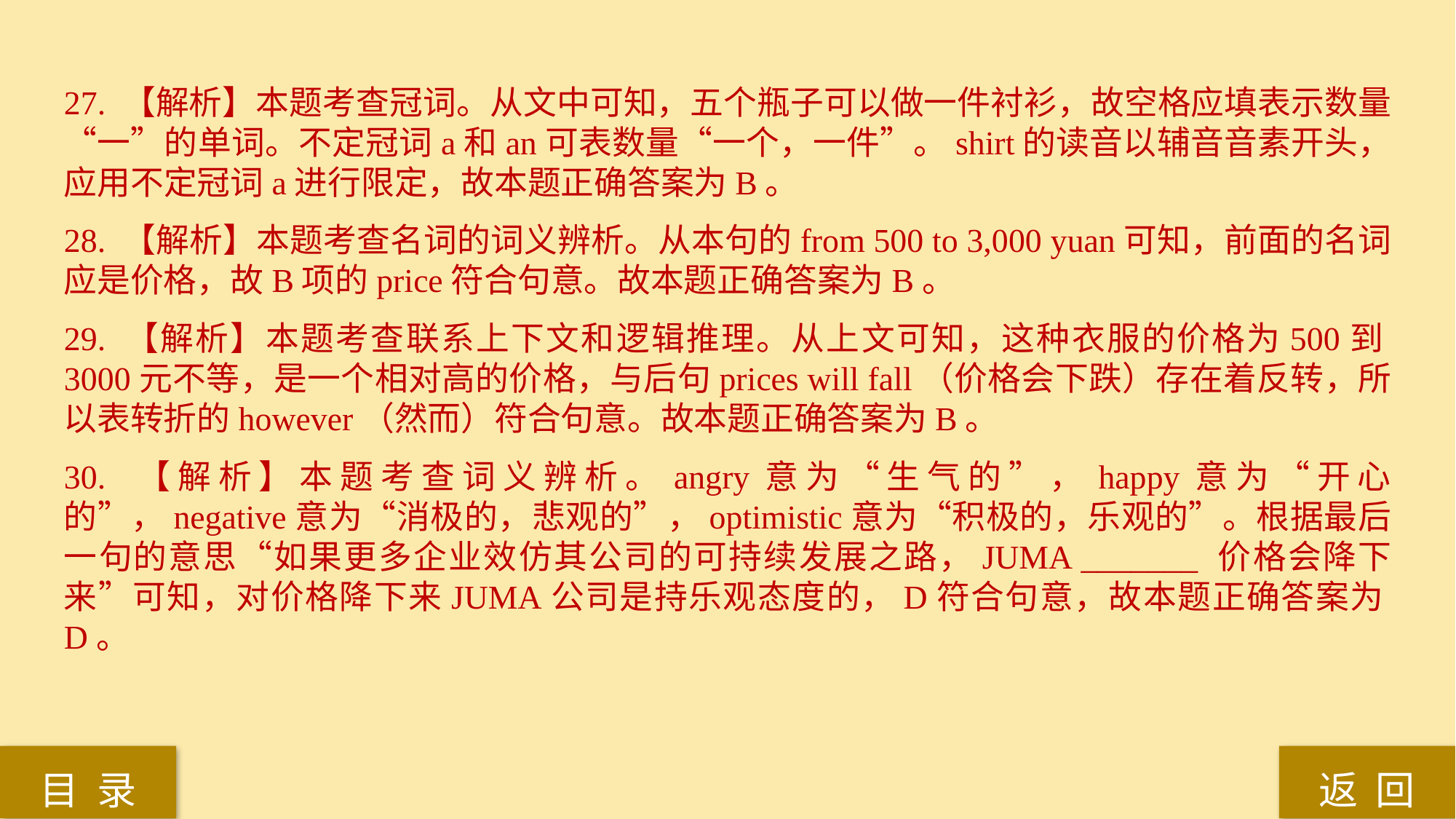

27. 【解析】本题考查冠词。从文中可知，五个瓶子可以做一件衬衫，故空格应填表示数量“一”的单词。不定冠词a和an可表数量“一个，一件”。shirt的读音以辅音音素开头，应用不定冠词a进行限定，故本题正确答案为B。
28. 【解析】本题考查名词的词义辨析。从本句的from 500 to 3,000 yuan可知，前面的名词应是价格，故B项的price符合句意。故本题正确答案为B。
29. 【解析】本题考查联系上下文和逻辑推理。从上文可知，这种衣服的价格为500到3000元不等，是一个相对高的价格，与后句prices will fall（价格会下跌）存在着反转，所以表转折的however（然而）符合句意。故本题正确答案为B。
30. 【解析】本题考查词义辨析。angry意为“生气的”，happy意为“开心的”，negative意为“消极的，悲观的”，optimistic意为“积极的，乐观的”。根据最后一句的意思“如果更多企业效仿其公司的可持续发展之路，JUMA _______ 价格会降下来”可知，对价格降下来JUMA公司是持乐观态度的，D符合句意，故本题正确答案为D。
返  回